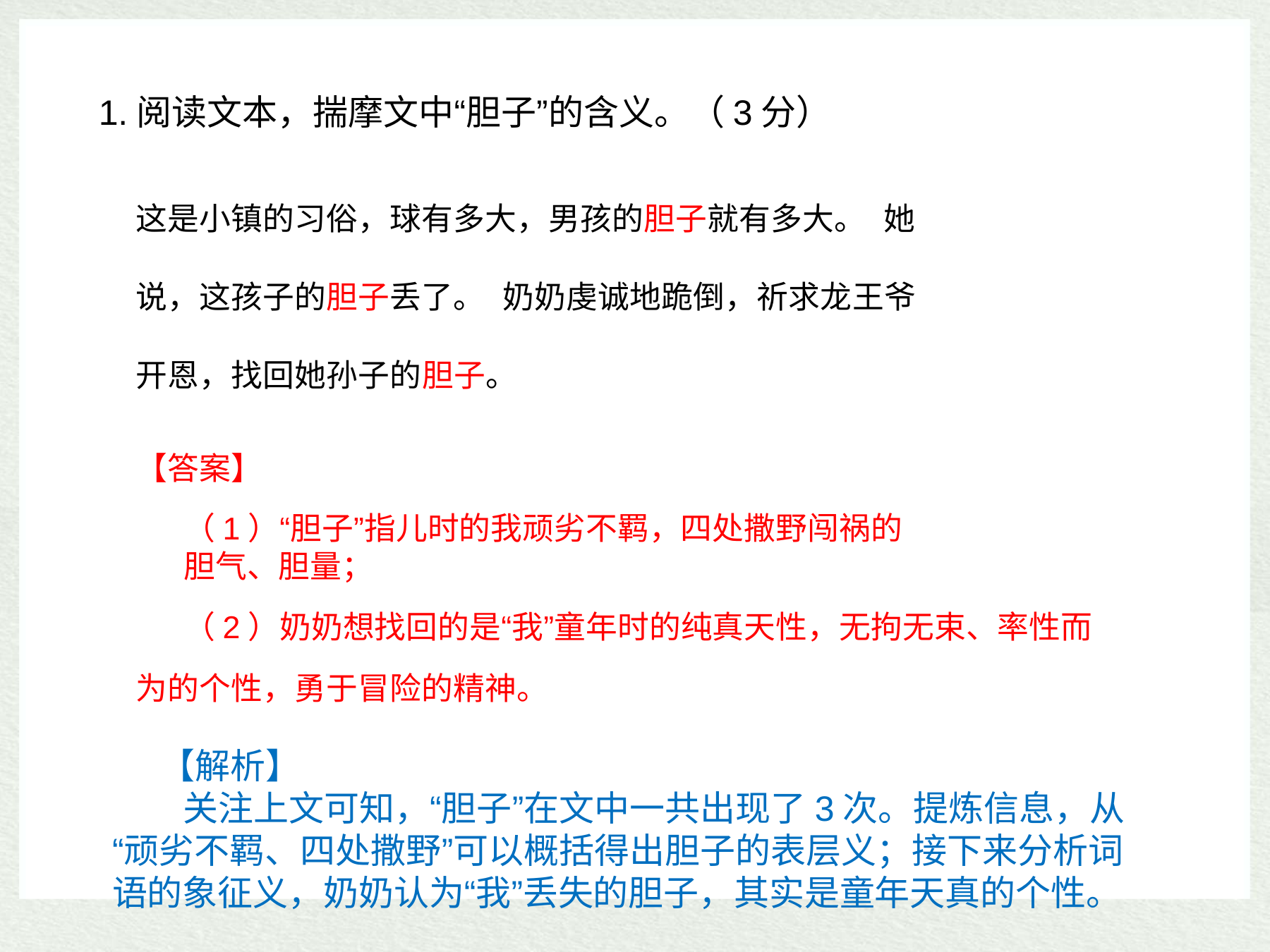

1.阅读文本，揣摩文中“胆子”的含义。（3分）
这是小镇的习俗，球有多大，男孩的胆子就有多大。  她说，这孩子的胆子丢了。  奶奶虔诚地跪倒，祈求龙王爷开恩，找回她孙子的胆子。

【答案】
（1）“胆子”指儿时的我顽劣不羁，四处撒野闯祸的胆气、胆量；
（2）奶奶想找回的是“我”童年时的纯真天性，无拘无束、率性而  为的个性，勇于冒险的精神。

【解析】
关注上文可知，“胆子”在文中一共出现了3次。提炼信息，从  “顽劣不羁、四处撒野”可以概括得出胆子的表层义；接下来分析词  语的象征义，奶奶认为“我”丢失的胆子，其实是童年天真的个性。